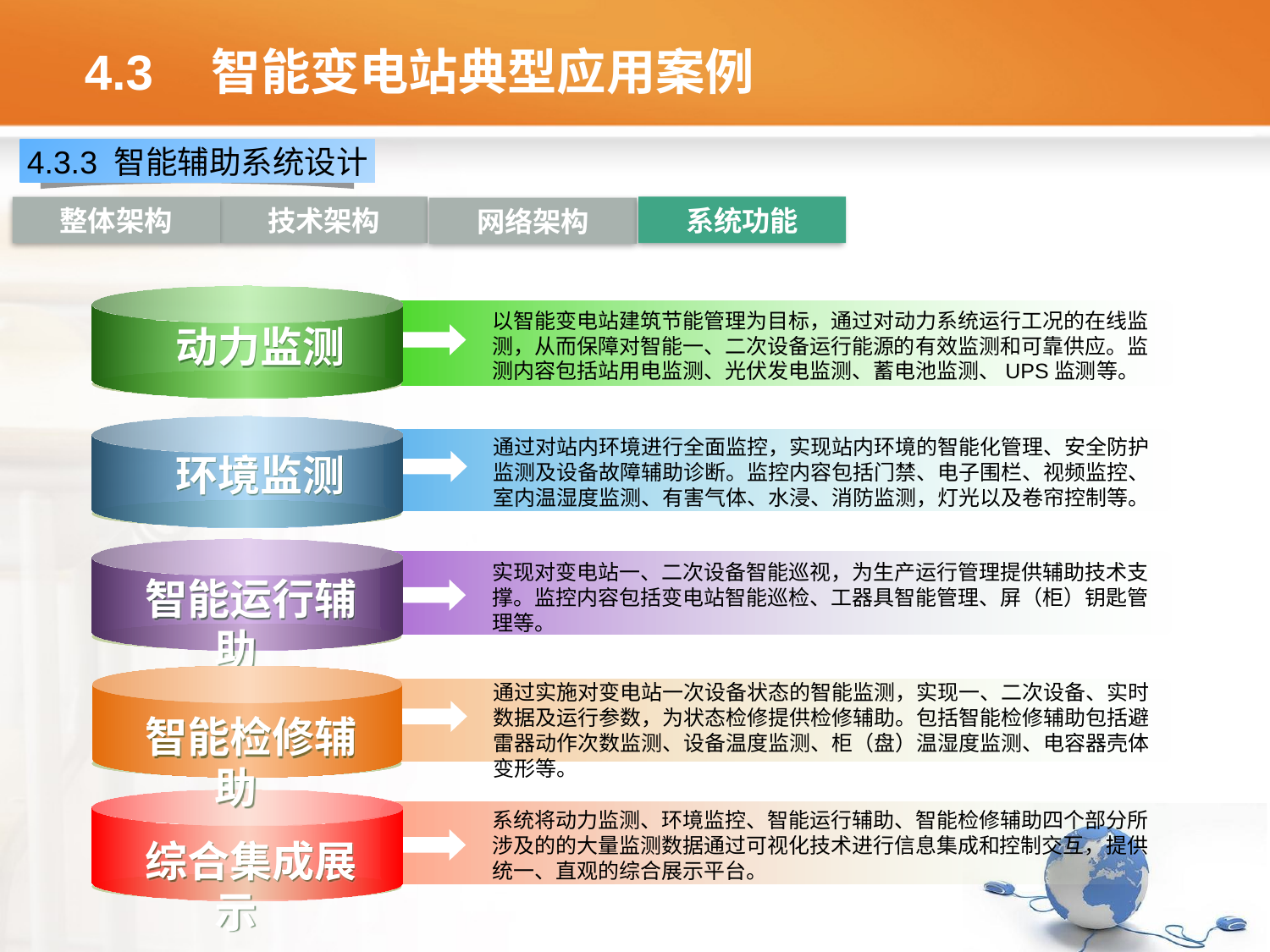

4.3	智能变电站典型应用案例
4.3.3 智能辅助系统设计

技术架构
系统功能
整体架构
网络架构

以智能变电站建筑节能管理为目标，通过对动力系统运行工况的在线监测，从而保障对智能一、二次设备运行能源的有效监测和可靠供应。监测内容包括站用电监测、光伏发电监测、蓄电池监测、UPS监测等。
  动力监测

通过对站内环境进行全面监控，实现站内环境的智能化管理、安全防护监测及设备故障辅助诊断。监控内容包括门禁、电子围栏、视频监控、室内温湿度监测、有害气体、水浸、消防监测，灯光以及卷帘控制等。

  环境监测

实现对变电站一、二次设备智能巡视，为生产运行管理提供辅助技术支撑。监控内容包括变电站智能巡检、工器具智能管理、屏（柜）钥匙管理等。
  智能运行辅助

通过实施对变电站一次设备状态的智能监测，实现一、二次设备、实时数据及运行参数，为状态检修提供检修辅助。包括智能检修辅助包括避雷器动作次数监测、设备温度监测、柜（盘）温湿度监测、电容器壳体变形等。

  智能检修辅助

系统将动力监测、环境监控、智能运行辅助、智能检修辅助四个部分所涉及的的大量监测数据通过可视化技术进行信息集成和控制交互，提供统一、直观的综合展示平台。

  综合集成展示